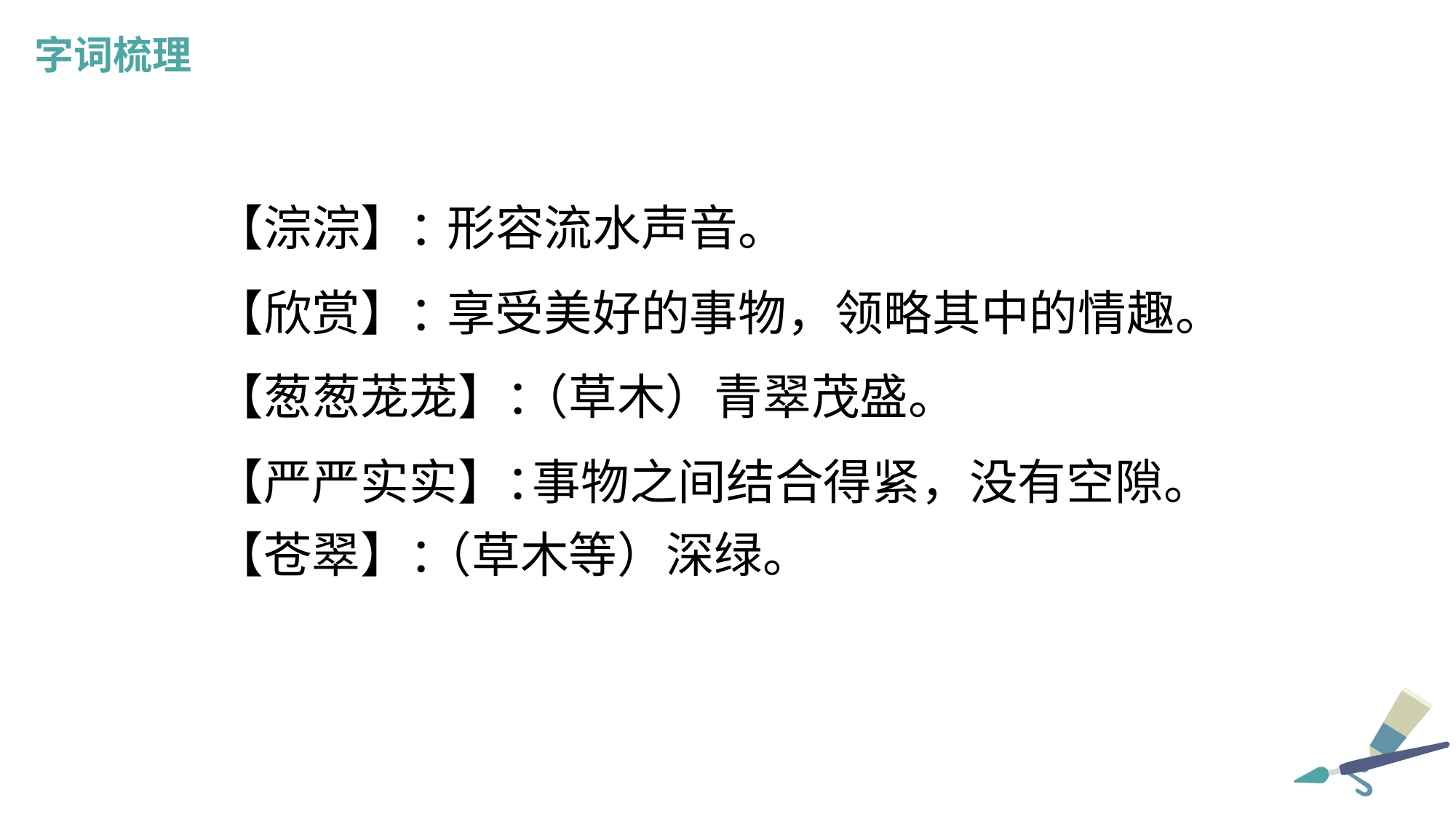

字词梳理
形容流水声音。
【淙淙】：
享受美好的事物，领略其中的情趣。
【欣赏】：
【葱葱茏茏】：
（草木）青翠茂盛。
【严严实实】：
事物之间结合得紧，没有空隙。
【苍翠】：
（草木等）深绿。